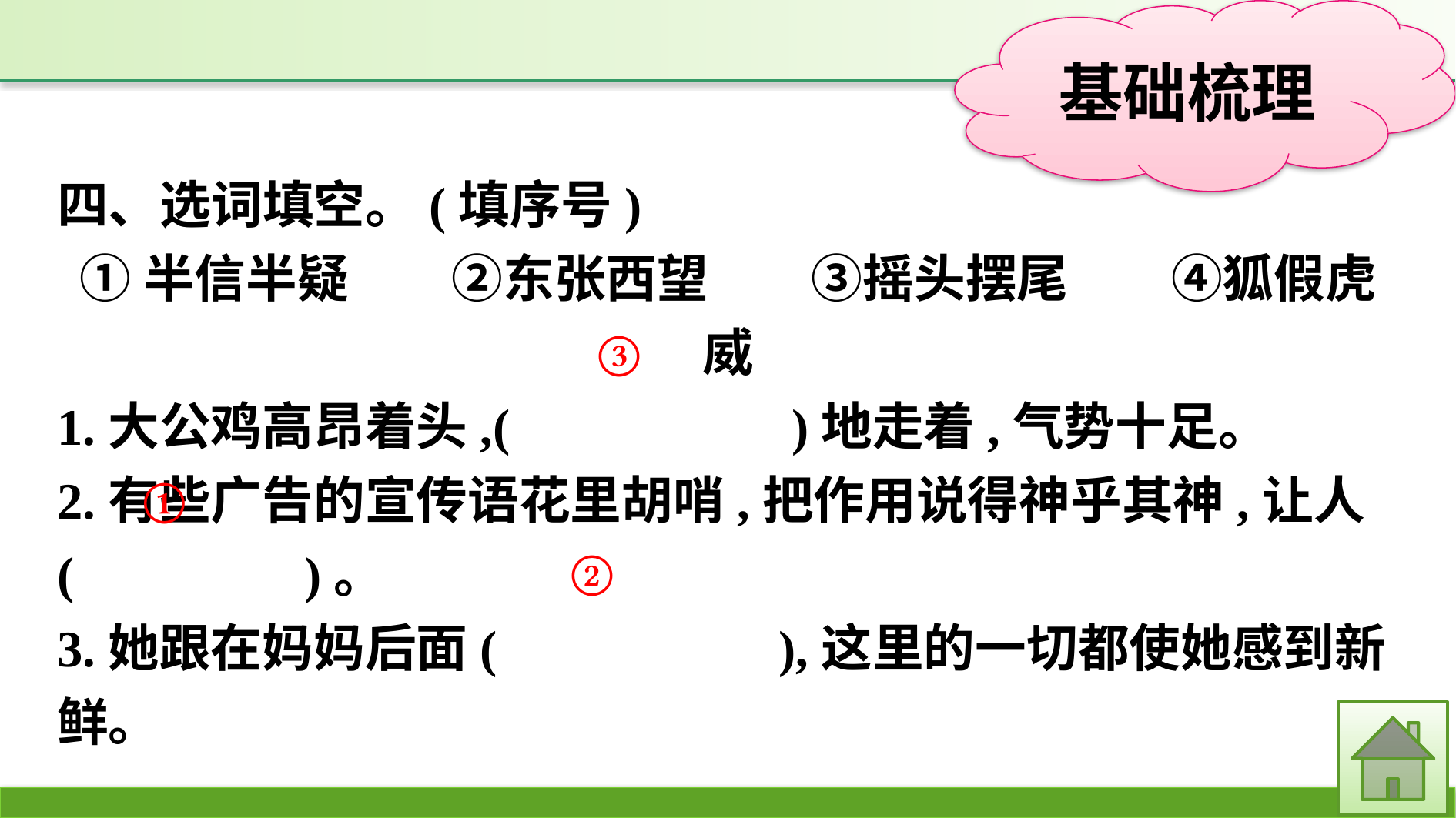

四、选词填空。(填序号)
①半信半疑　　②东张西望　　③摇头摆尾　　④狐假虎威
1.大公鸡高昂着头,(　　　　　)地走着,气势十足。
2.有些广告的宣传语花里胡哨,把作用说得神乎其神,让人(　　　　)。
3.她跟在妈妈后面(　　　　　),这里的一切都使她感到新鲜。
③
①
②